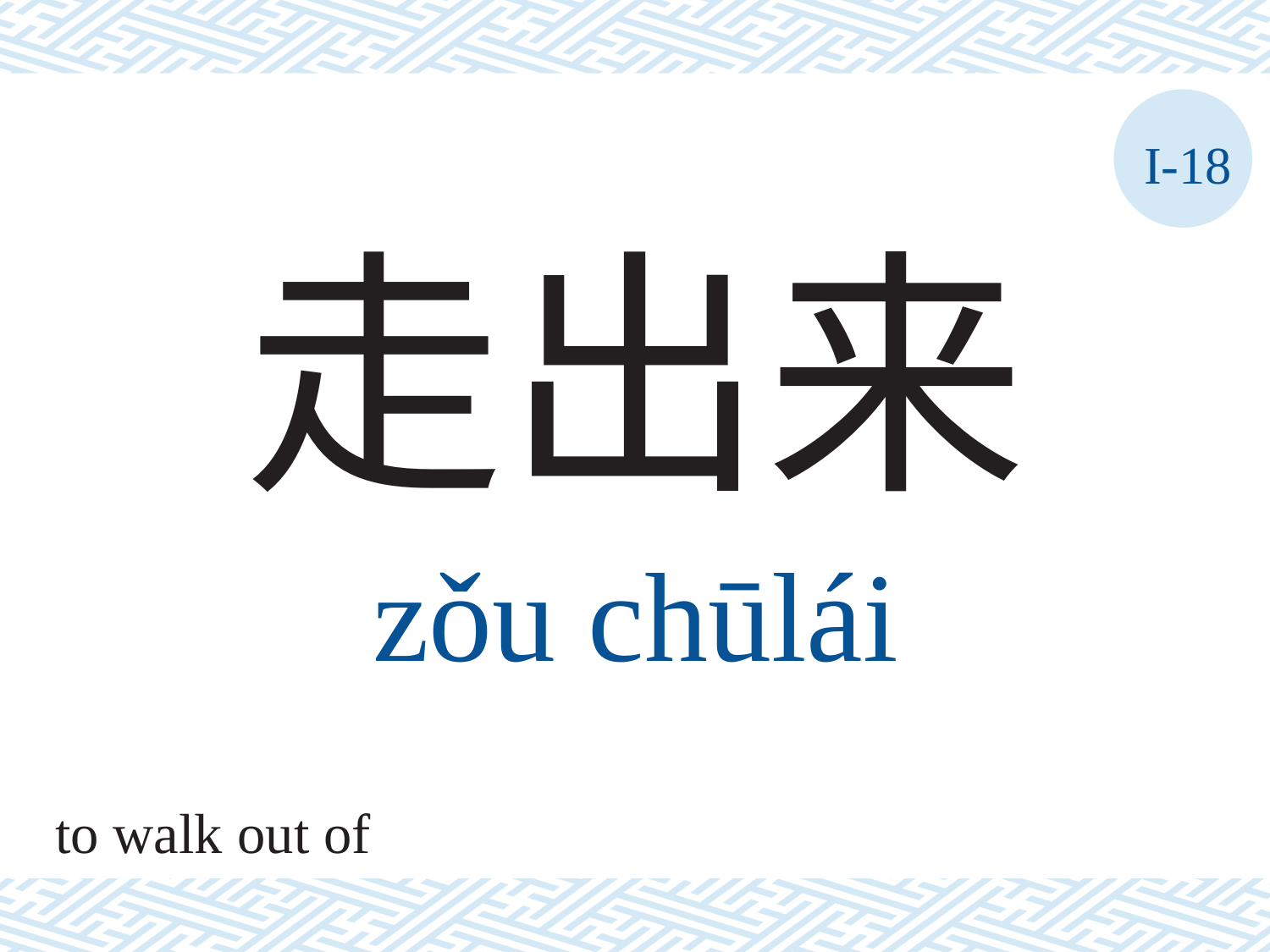

I-18
走出来
zǒu	chūlái
to walk out of